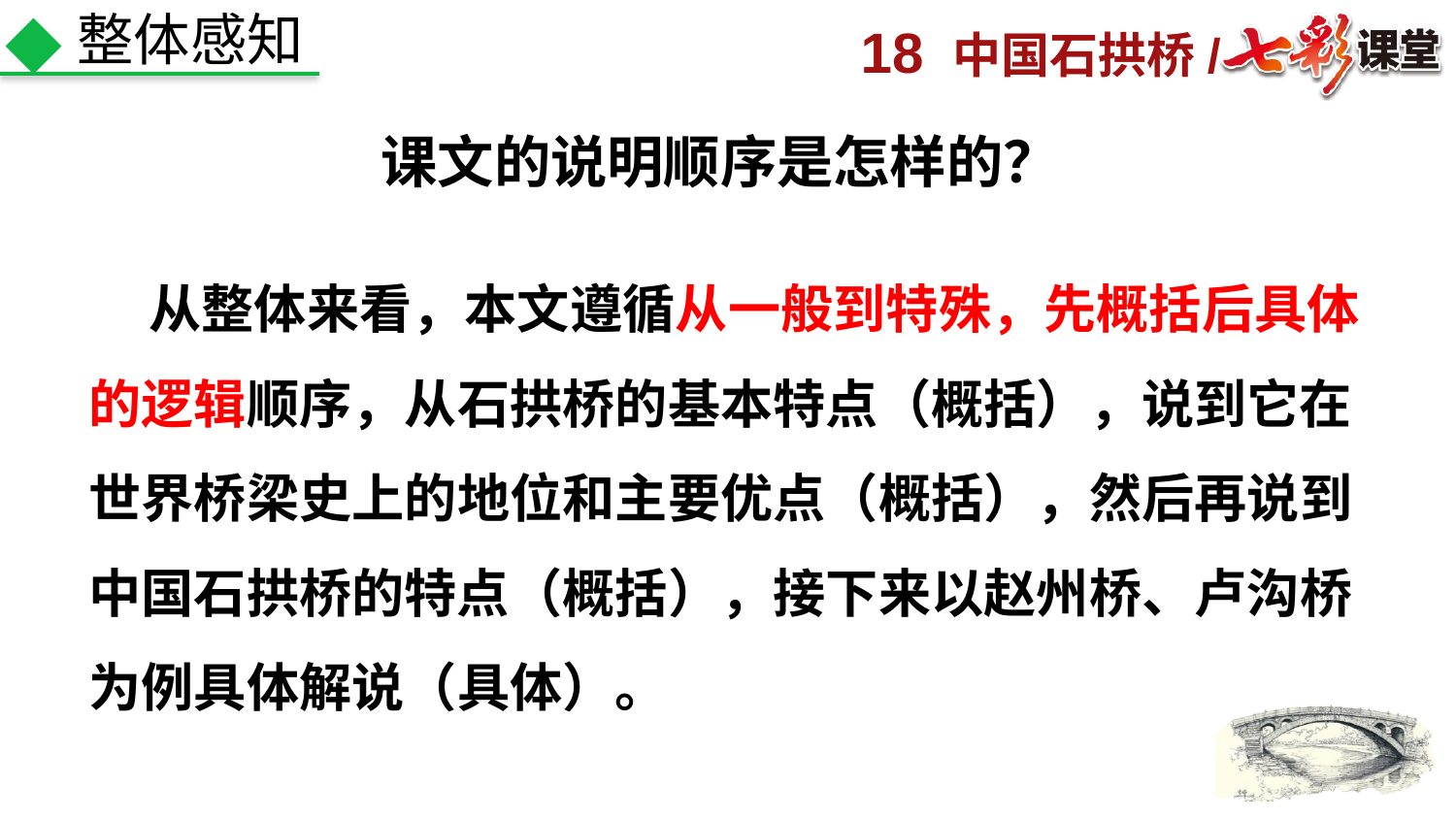

整体感知

课文的说明顺序是怎样的？
    从整体来看，本文遵循从一般到特殊，先概括后具体的逻辑顺序，从石拱桥的基本特点（概括），说到它在世界桥梁史上的地位和主要优点（概括），然后再说到中国石拱桥的特点（概括），接下来以赵州桥、卢沟桥为例具体解说（具体）。